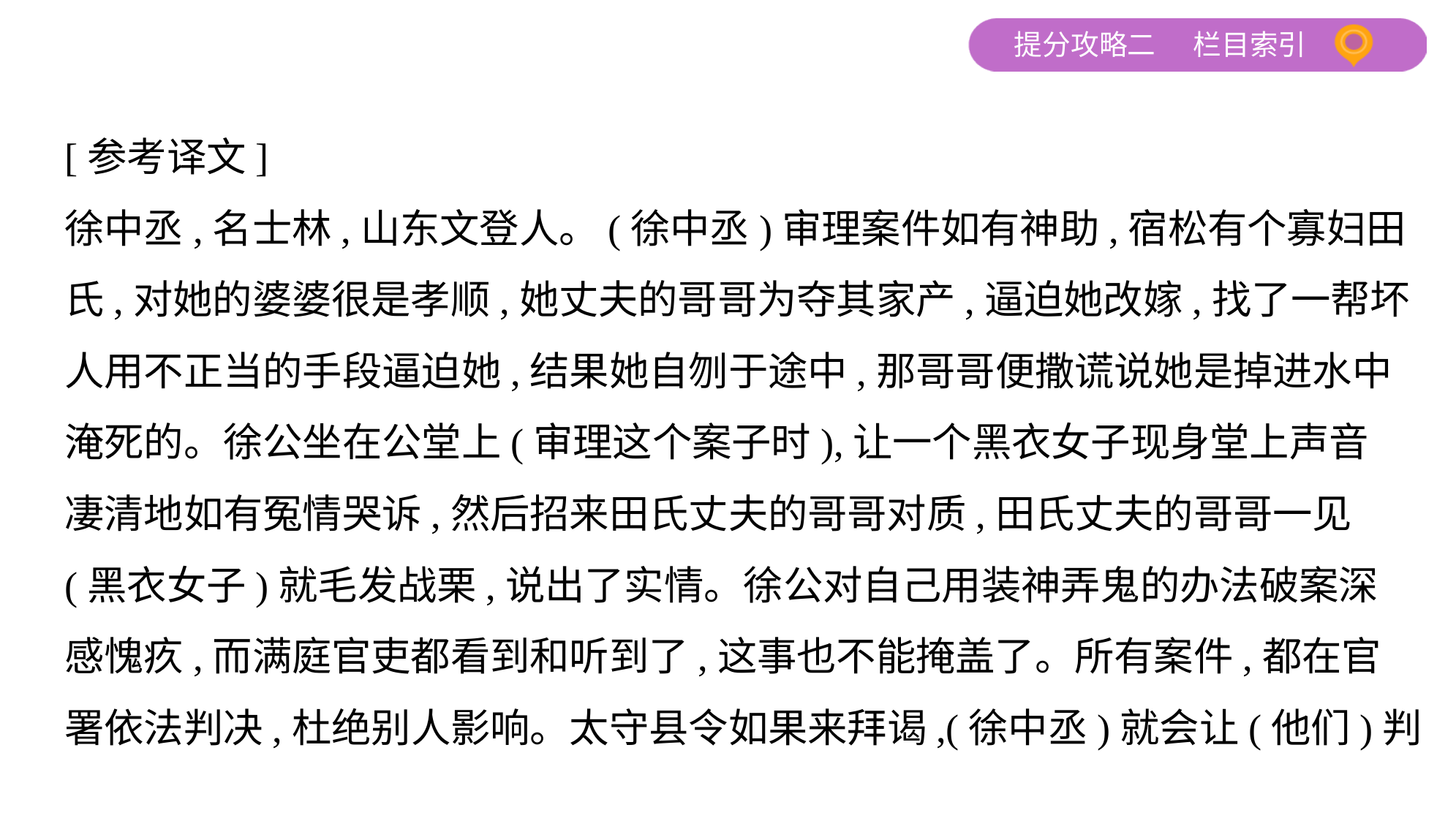

[参考译文]
徐中丞,名士林,山东文登人。(徐中丞)审理案件如有神助,宿松有个寡妇田
氏,对她的婆婆很是孝顺,她丈夫的哥哥为夺其家产,逼迫她改嫁,找了一帮坏
人用不正当的手段逼迫她,结果她自刎于途中,那哥哥便撒谎说她是掉进水中
淹死的。徐公坐在公堂上(审理这个案子时),让一个黑衣女子现身堂上声音
凄清地如有冤情哭诉,然后招来田氏丈夫的哥哥对质,田氏丈夫的哥哥一见
(黑衣女子)就毛发战栗,说出了实情。徐公对自己用装神弄鬼的办法破案深
感愧疚,而满庭官吏都看到和听到了,这事也不能掩盖了。所有案件,都在官
署依法判决,杜绝别人影响。太守县令如果来拜谒,(徐中丞)就会让(他们)判